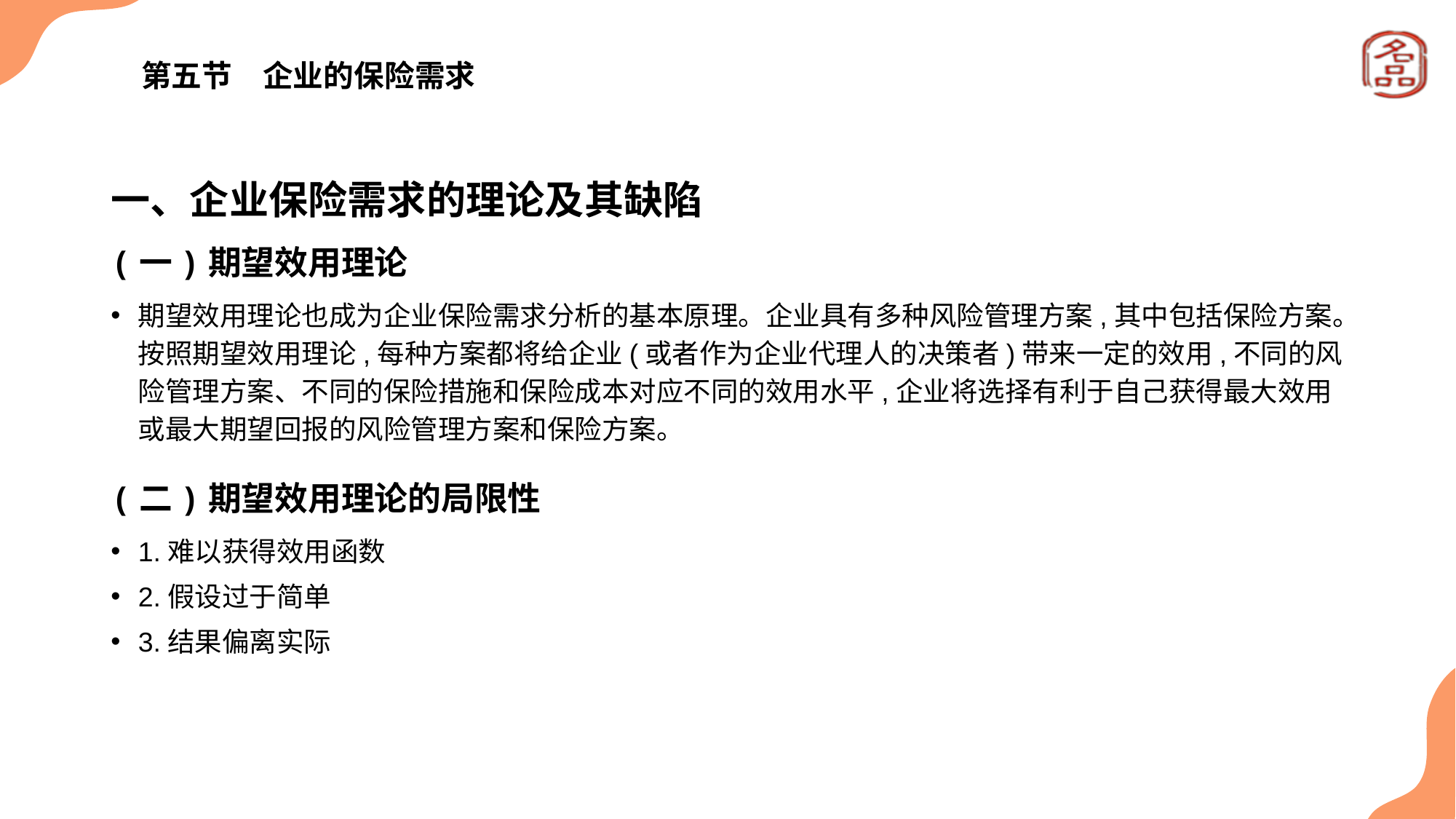

# 第五节　企业的保险需求
一、企业保险需求的理论及其缺陷
(一)期望效用理论
期望效用理论也成为企业保险需求分析的基本原理。企业具有多种风险管理方案,其中包括保险方案。按照期望效用理论,每种方案都将给企业(或者作为企业代理人的决策者)带来一定的效用,不同的风险管理方案、不同的保险措施和保险成本对应不同的效用水平,企业将选择有利于自己获得最大效用或最大期望回报的风险管理方案和保险方案。
(二)期望效用理论的局限性
1.难以获得效用函数
2.假设过于简单
3.结果偏离实际